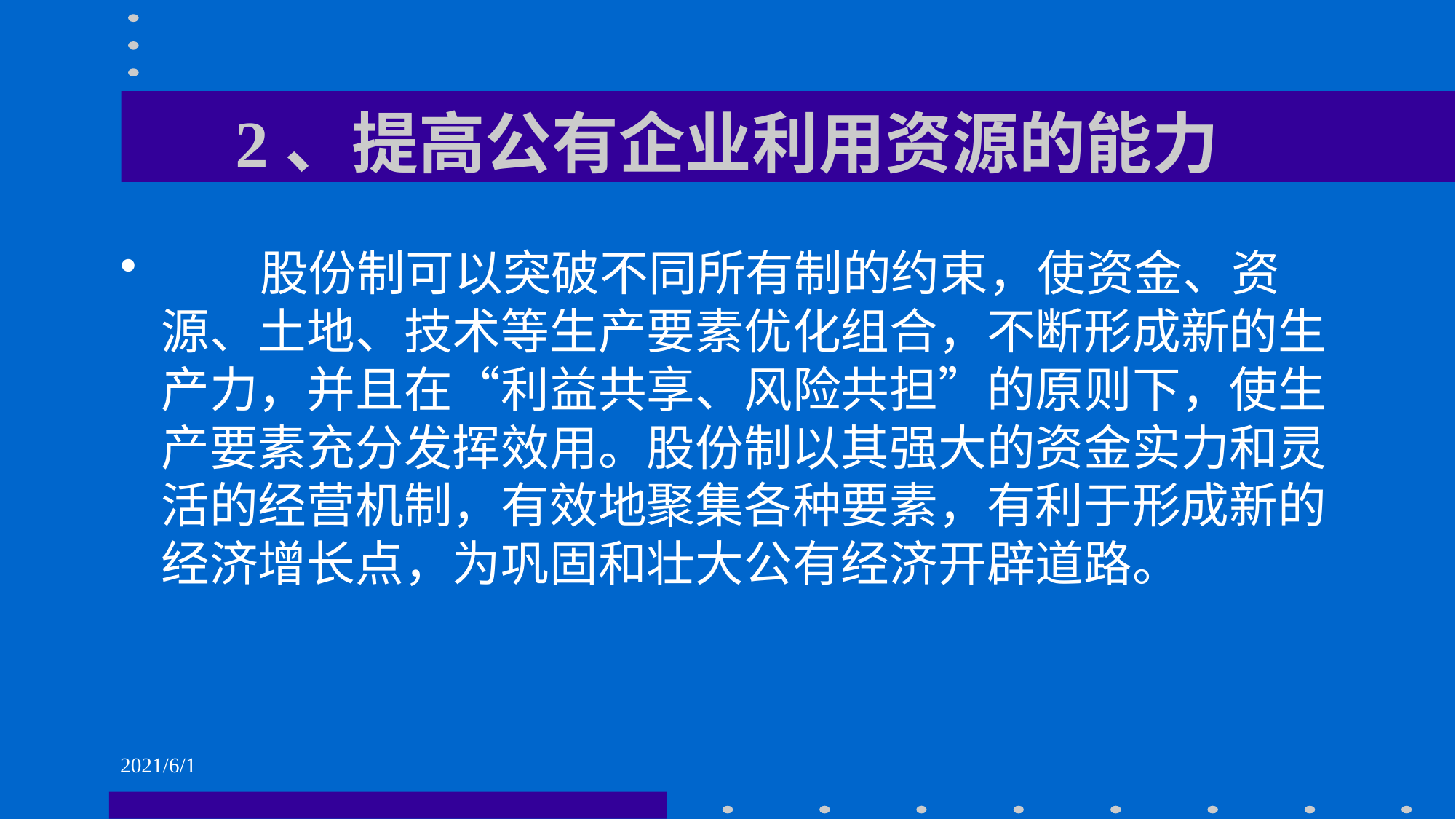

# 2、提高公有企业利用资源的能力
        股份制可以突破不同所有制的约束，使资金、资源、土地、技术等生产要素优化组合，不断形成新的生产力，并且在“利益共享、风险共担”的原则下，使生产要素充分发挥效用。股份制以其强大的资金实力和灵活的经营机制，有效地聚集各种要素，有利于形成新的经济增长点，为巩固和壮大公有经济开辟道路。
2021/6/1